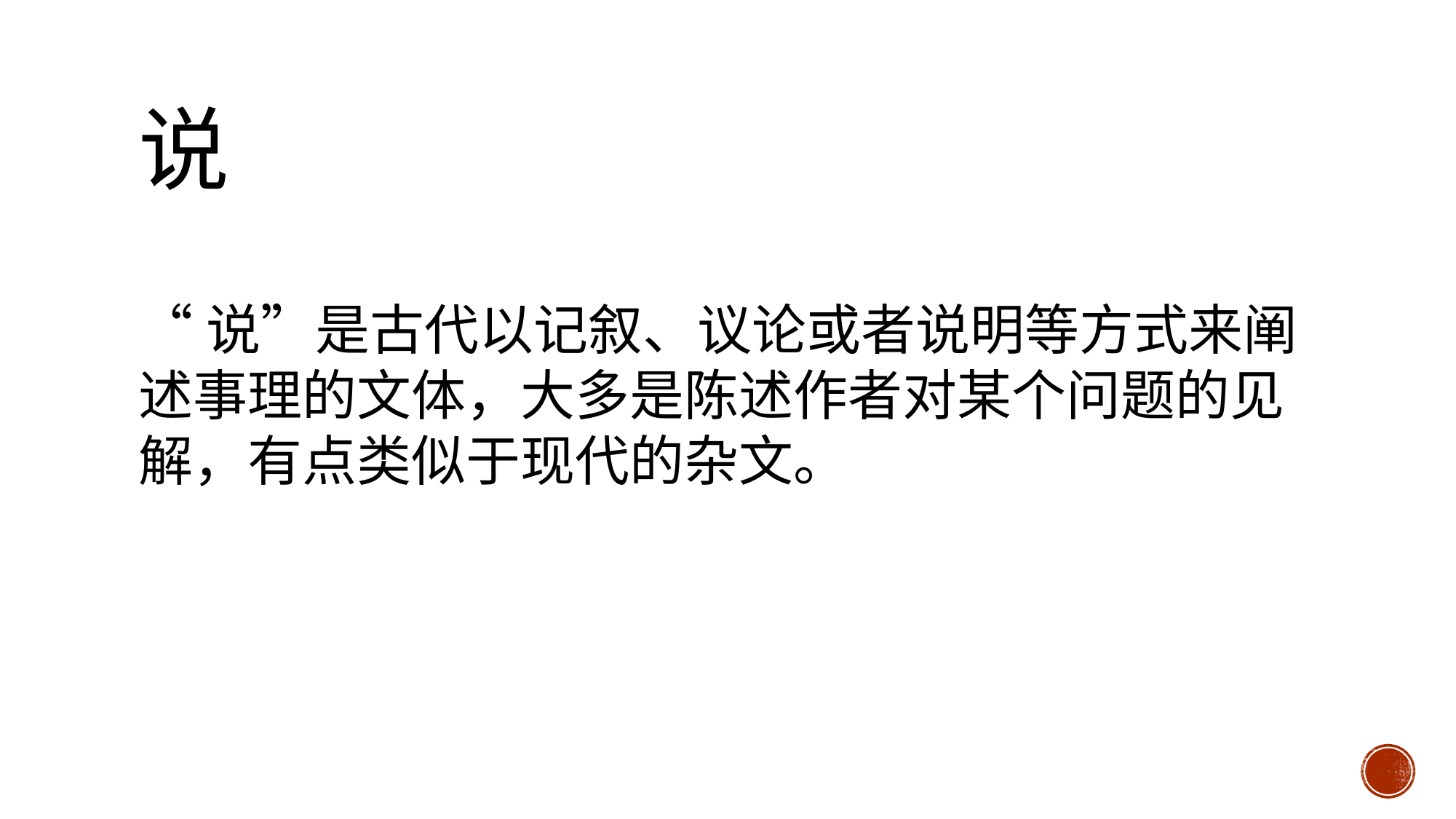

# 说

“说”是古代以记叙、议论或者说明等方式来阐述事理的文体，大多是陈述作者对某个问题的见解，有点类似于现代的杂文。